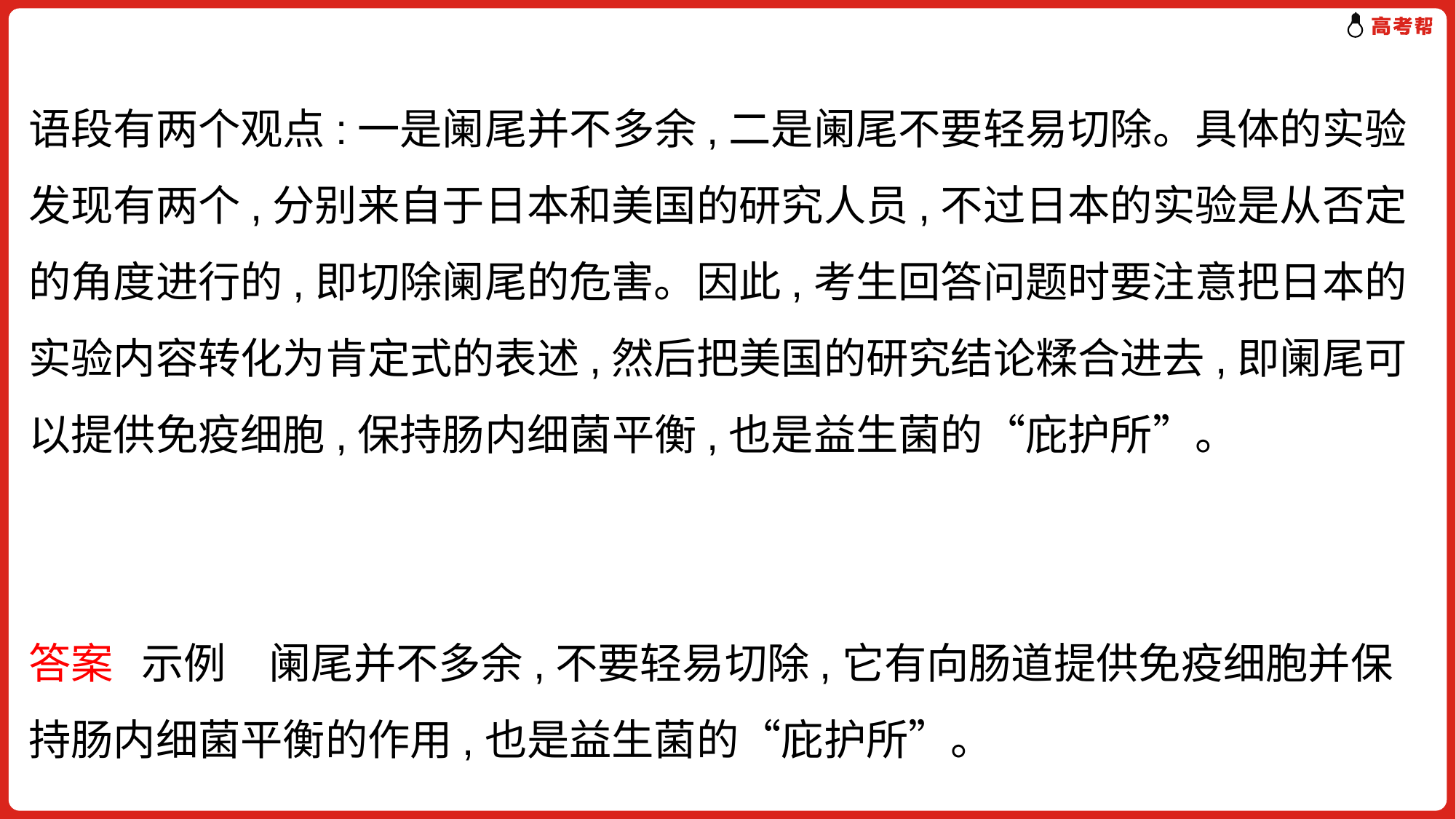

语段有两个观点:一是阑尾并不多余,二是阑尾不要轻易切除。具体的实验发现有两个,分别来自于日本和美国的研究人员,不过日本的实验是从否定的角度进行的,即切除阑尾的危害。因此,考生回答问题时要注意把日本的实验内容转化为肯定式的表述,然后把美国的研究结论糅合进去,即阑尾可以提供免疫细胞,保持肠内细菌平衡,也是益生菌的“庇护所”。

答案   示例　阑尾并不多余,不要轻易切除,它有向肠道提供免疫细胞并保持肠内细菌平衡的作用,也是益生菌的“庇护所”。